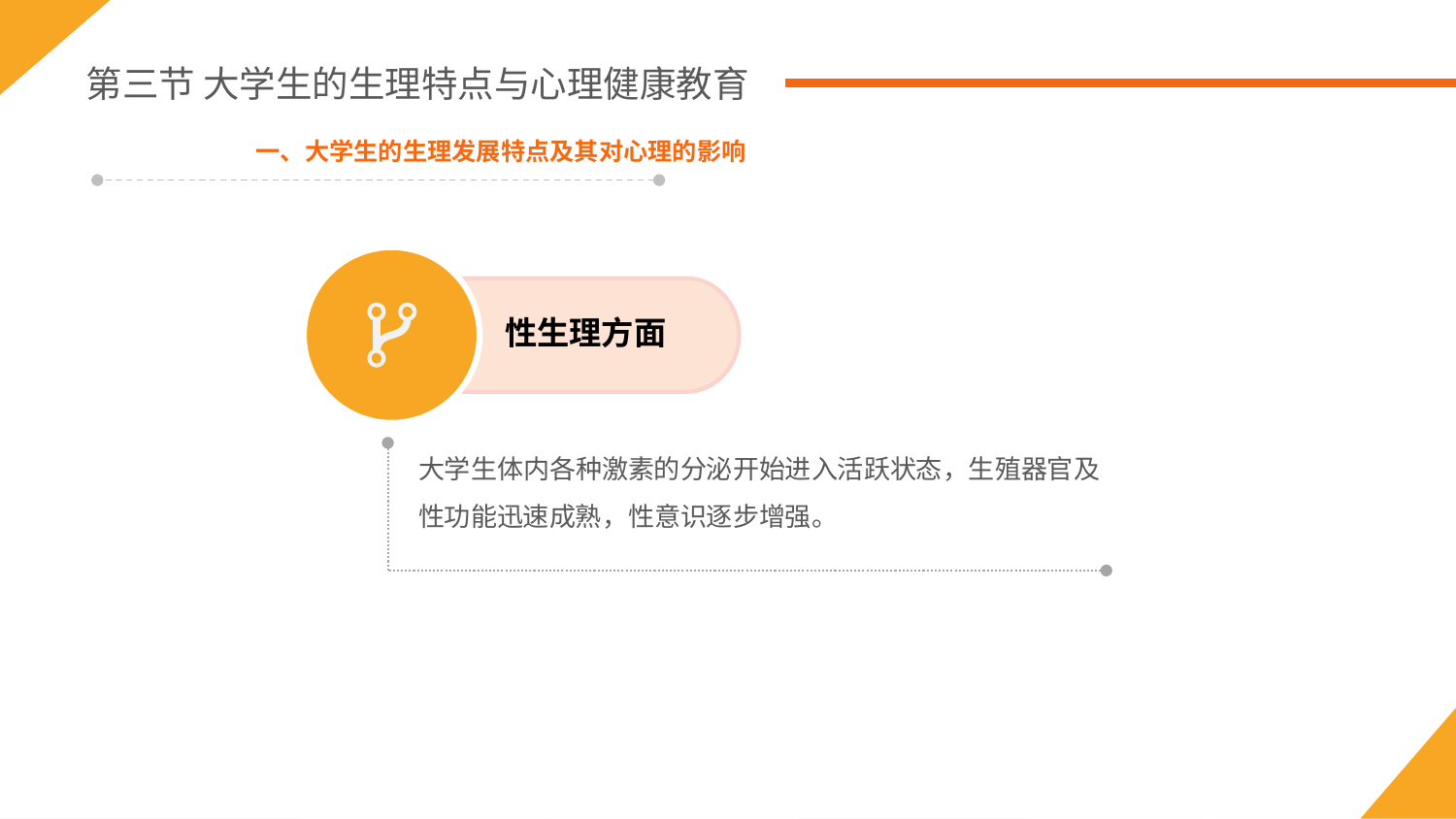

第三节 大学生的生理特点与心理健康教育
一、大学生的生理发展特点及其对心理的影响

性生理方面
大学生体内各种激素的分泌开始进入活跃状态，生殖器官及性功能迅速成熟，性意识逐步增强。
大学生体格迅速发育，突出表现为体重和身高的增加，骨化逐渐完成，肌纤维变粗，横向发展。